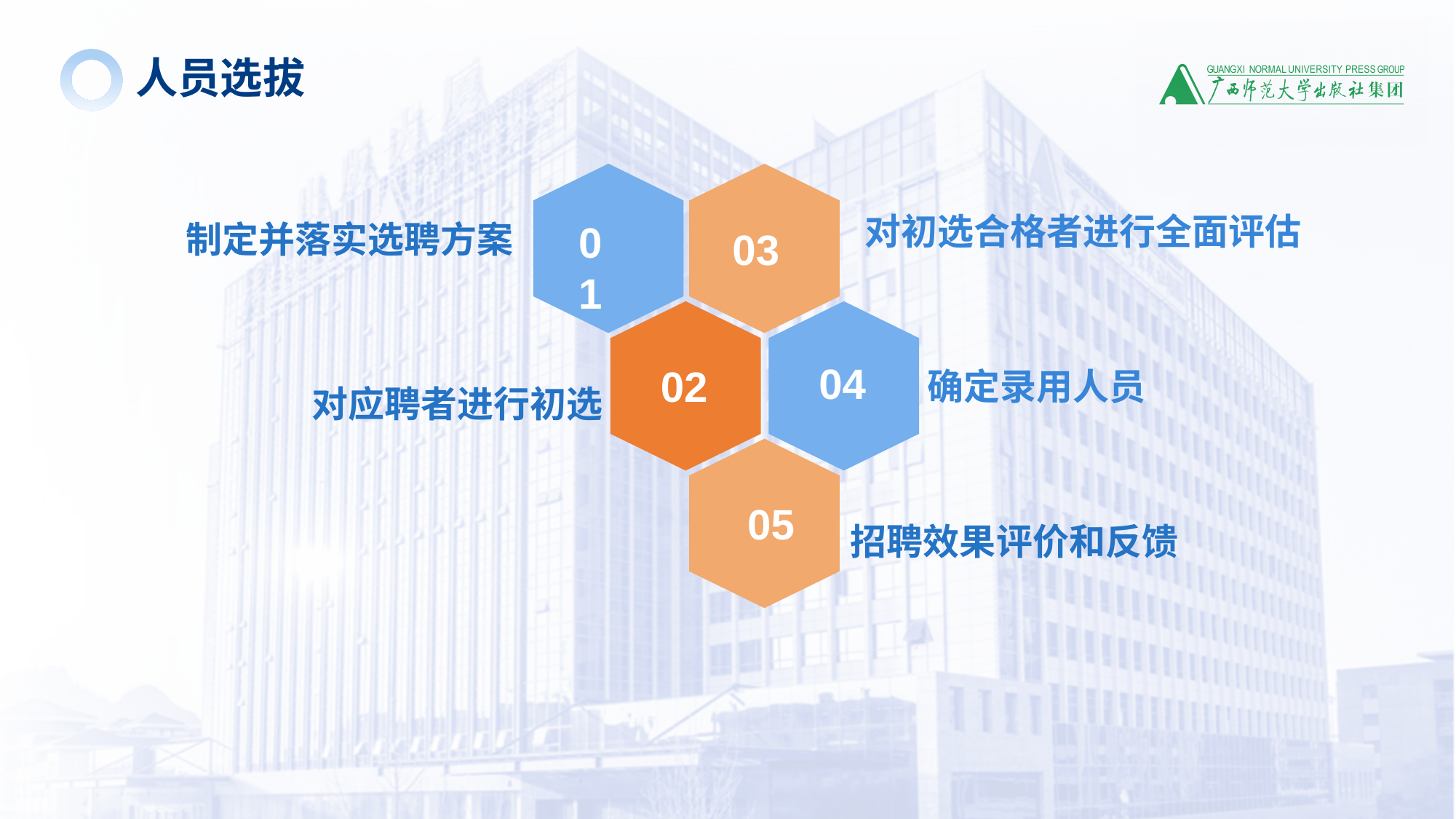

人员选拔

对初选合格者进行全面评估
制定并落实选聘方案
01
03

04
02
确定录用人员
对应聘者进行初选

05
招聘效果评价和反馈